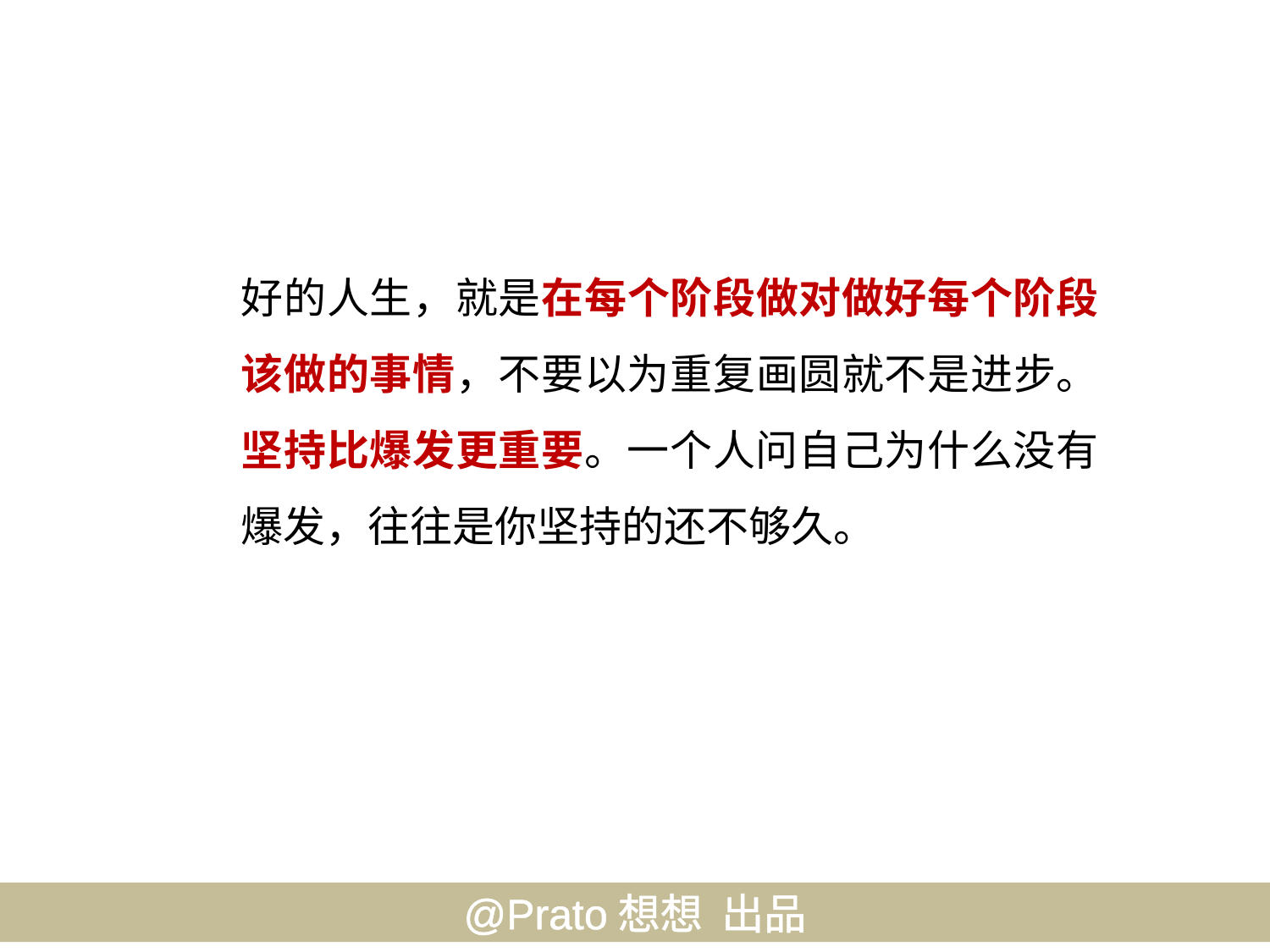

好的人生，就是在每个阶段做对做好每个阶段该做的事情，不要以为重复画圆就不是进步。坚持比爆发更重要。一个人问自己为什么没有爆发，往往是你坚持的还不够久。

@Prato想想  出品